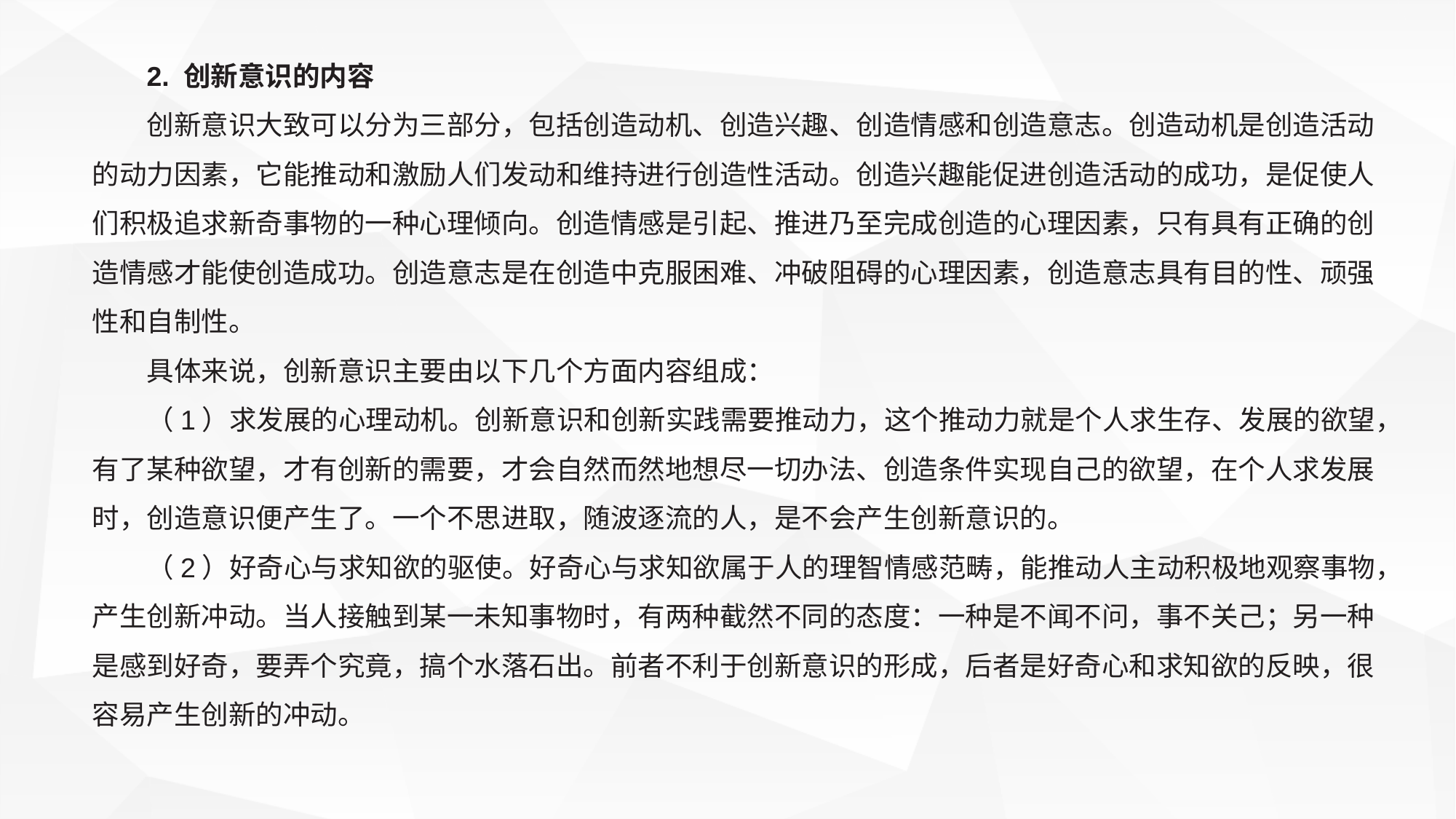

2. 创新意识的内容
创新意识大致可以分为三部分，包括创造动机、创造兴趣、创造情感和创造意志。创造动机是创造活动的动力因素，它能推动和激励人们发动和维持进行创造性活动。创造兴趣能促进创造活动的成功，是促使人们积极追求新奇事物的一种心理倾向。创造情感是引起、推进乃至完成创造的心理因素，只有具有正确的创造情感才能使创造成功。创造意志是在创造中克服困难、冲破阻碍的心理因素，创造意志具有目的性、顽强性和自制性。
具体来说，创新意识主要由以下几个方面内容组成：
（1）求发展的心理动机。创新意识和创新实践需要推动力，这个推动力就是个人求生存、发展的欲望，有了某种欲望，才有创新的需要，才会自然而然地想尽一切办法、创造条件实现自己的欲望，在个人求发展时，创造意识便产生了。一个不思进取，随波逐流的人，是不会产生创新意识的。
（2）好奇心与求知欲的驱使。好奇心与求知欲属于人的理智情感范畴，能推动人主动积极地观察事物，产生创新冲动。当人接触到某一未知事物时，有两种截然不同的态度：一种是不闻不问，事不关己；另一种是感到好奇，要弄个究竟，搞个水落石出。前者不利于创新意识的形成，后者是好奇心和求知欲的反映，很容易产生创新的冲动。